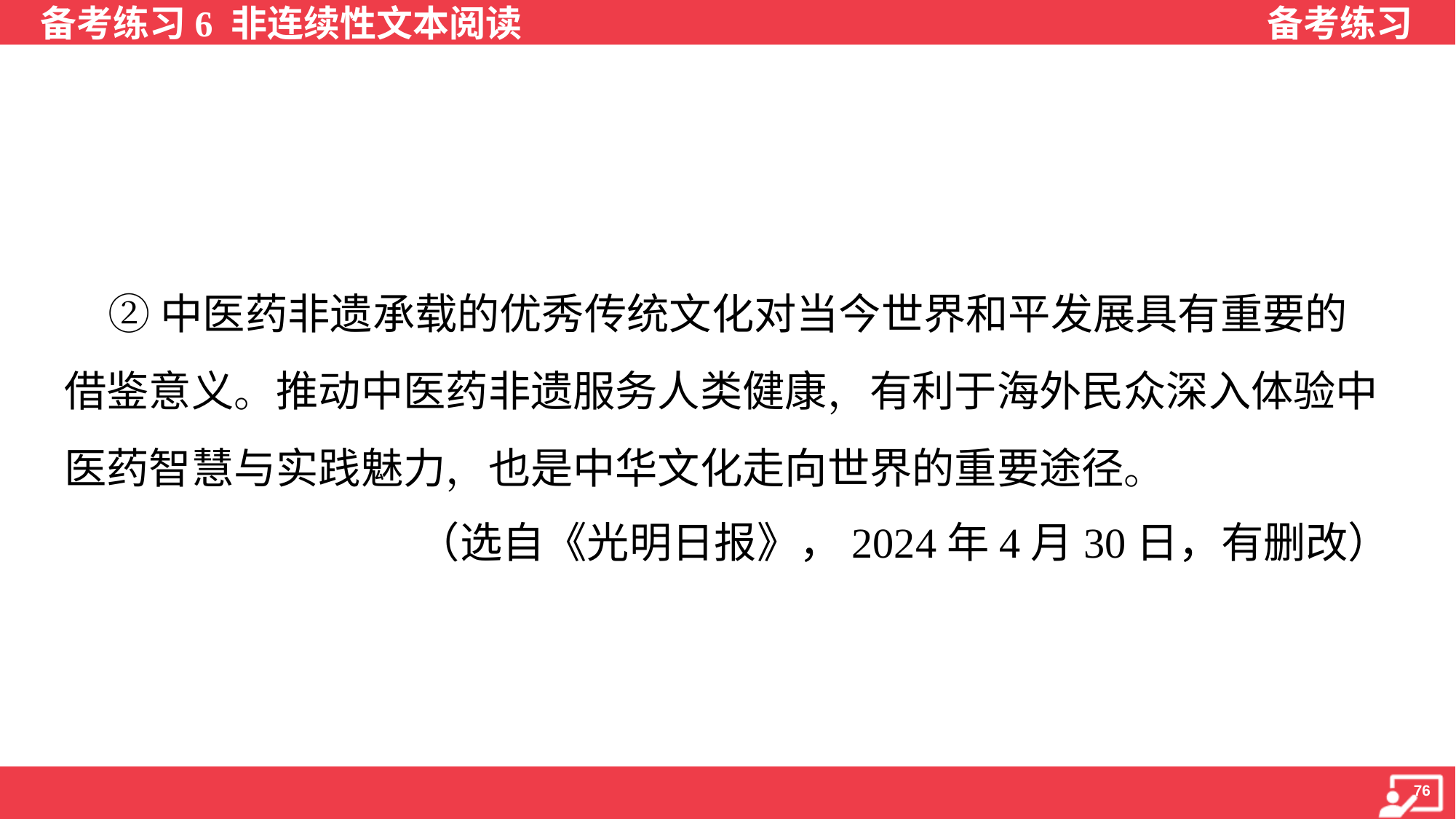

②中医药非遗承载的优秀传统文化对当今世界和平发展具有重要的
借鉴意义。推动中医药非遗服务人类健康，有利于海外民众深入体验中
医药智慧与实践魅力，也是中华文化走向世界的重要途径。
    （选自《光明日报》，2024年4月30日，有删改）